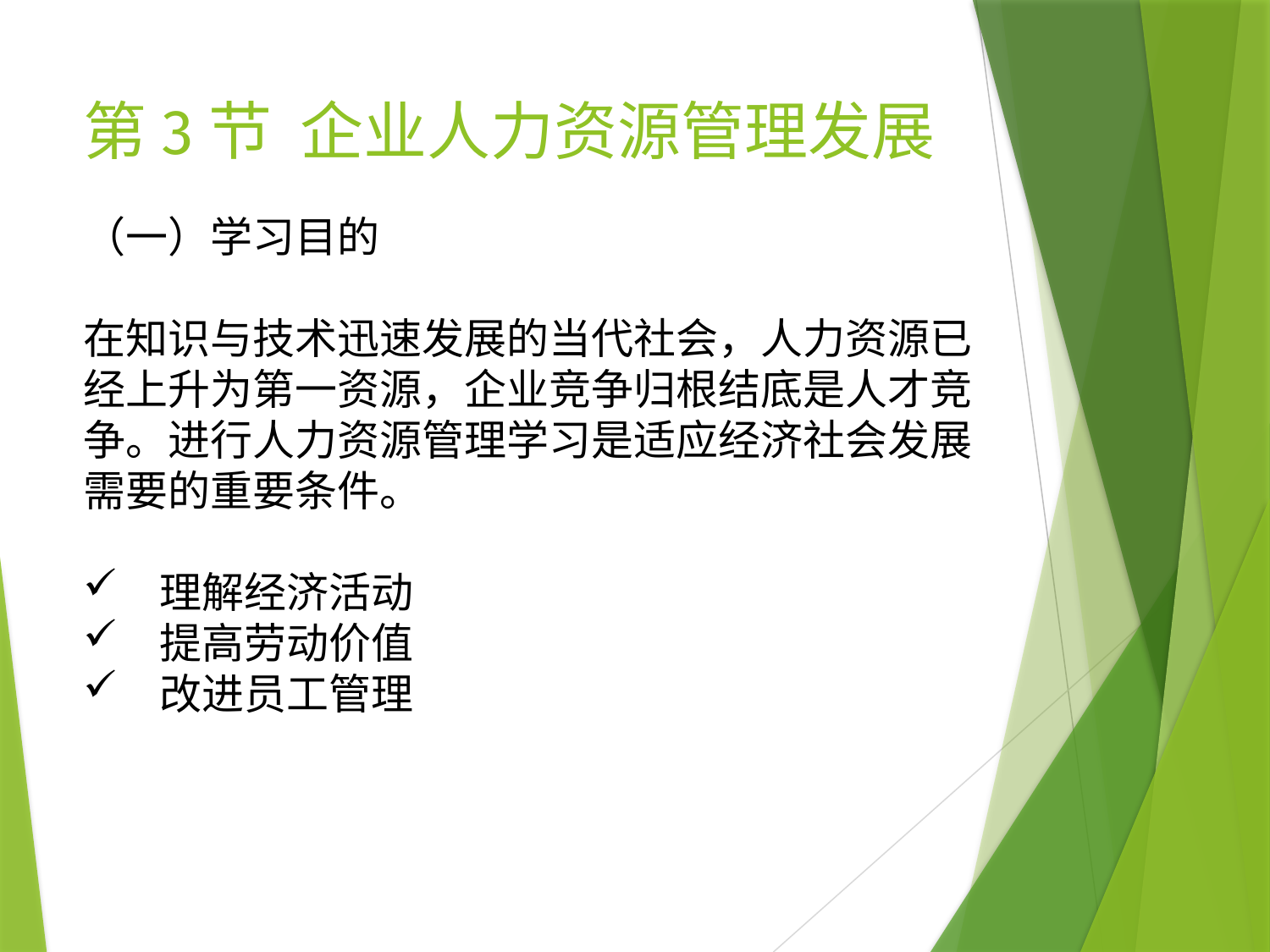

# 第3节  企业人力资源管理发展
（一）学习目的

在知识与技术迅速发展的当代社会，人力资源已经上升为第一资源，企业竞争归根结底是人才竞争。进行人力资源管理学习是适应经济社会发展需要的重要条件。

  理解经济活动
  提高劳动价值
  改进员工管理